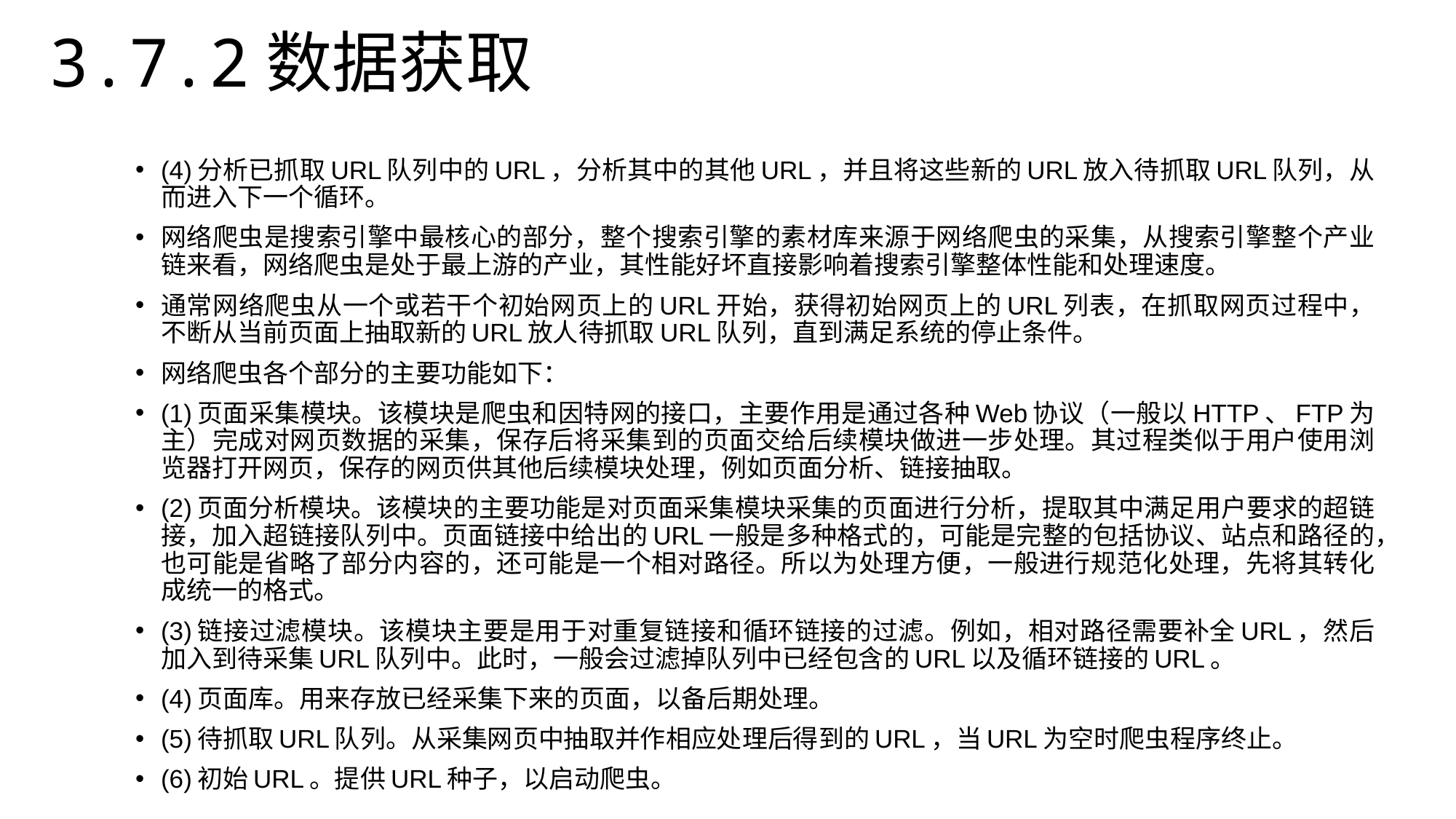

3.7.2数据获取

(4)分析已抓取URL队列中的URL，分析其中的其他URL，并且将这些新的URL放入待抓取URL队列，从而进入下一个循环。
网络爬虫是搜索引擎中最核心的部分，整个搜索引擎的素材库来源于网络爬虫的采集，从搜索引擎整个产业链来看，网络爬虫是处于最上游的产业，其性能好坏直接影响着搜索引擎整体性能和处理速度。
通常网络爬虫从一个或若干个初始网页上的URL开始，获得初始网页上的URL列表，在抓取网页过程中，不断从当前页面上抽取新的URL放人待抓取URL队列，直到满足系统的停止条件。
网络爬虫各个部分的主要功能如下：
(1)页面采集模块。该模块是爬虫和因特网的接口，主要作用是通过各种Web协议（一般以HTTP、FTP为主）完成对网页数据的采集，保存后将采集到的页面交给后续模块做进一步处理。其过程类似于用户使用浏览器打开网页，保存的网页供其他后续模块处理，例如页面分析、链接抽取。
(2)页面分析模块。该模块的主要功能是对页面采集模块采集的页面进行分析，提取其中满足用户要求的超链接，加入超链接队列中。页面链接中给出的URL一般是多种格式的，可能是完整的包括协议、站点和路径的，也可能是省略了部分内容的，还可能是一个相对路径。所以为处理方便，一般进行规范化处理，先将其转化成统一的格式。
(3)链接过滤模块。该模块主要是用于对重复链接和循环链接的过滤。例如，相对路径需要补全URL，然后加入到待采集URL队列中。此时，一般会过滤掉队列中已经包含的URL以及循环链接的URL。
(4)页面库。用来存放已经采集下来的页面，以备后期处理。
(5)待抓取URL队列。从采集网页中抽取并作相应处理后得到的URL，当URL为空时爬虫程序终止。
(6)初始URL。提供URL种子，以启动爬虫。